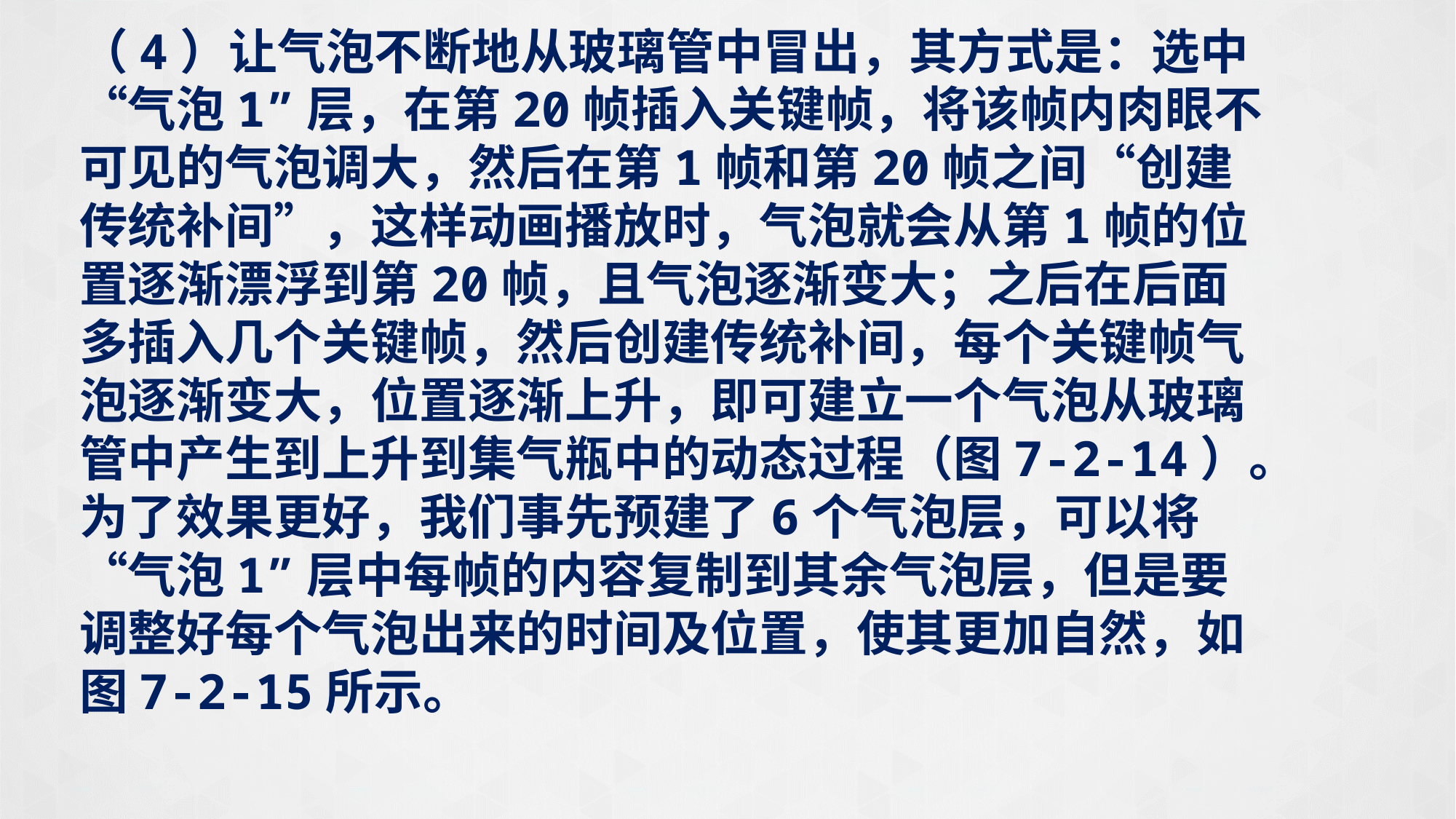

（4）让气泡不断地从玻璃管中冒出，其方式是：选中“气泡1”层，在第20帧插入关键帧，将该帧内肉眼不可见的气泡调大，然后在第1帧和第20帧之间“创建传统补间”，这样动画播放时，气泡就会从第1帧的位置逐渐漂浮到第20帧，且气泡逐渐变大；之后在后面多插入几个关键帧，然后创建传统补间，每个关键帧气泡逐渐变大，位置逐渐上升，即可建立一个气泡从玻璃管中产生到上升到集气瓶中的动态过程（图7-2-14）。为了效果更好，我们事先预建了6个气泡层，可以将“气泡1”层中每帧的内容复制到其余气泡层，但是要调整好每个气泡出来的时间及位置，使其更加自然，如图7-2-15所示。